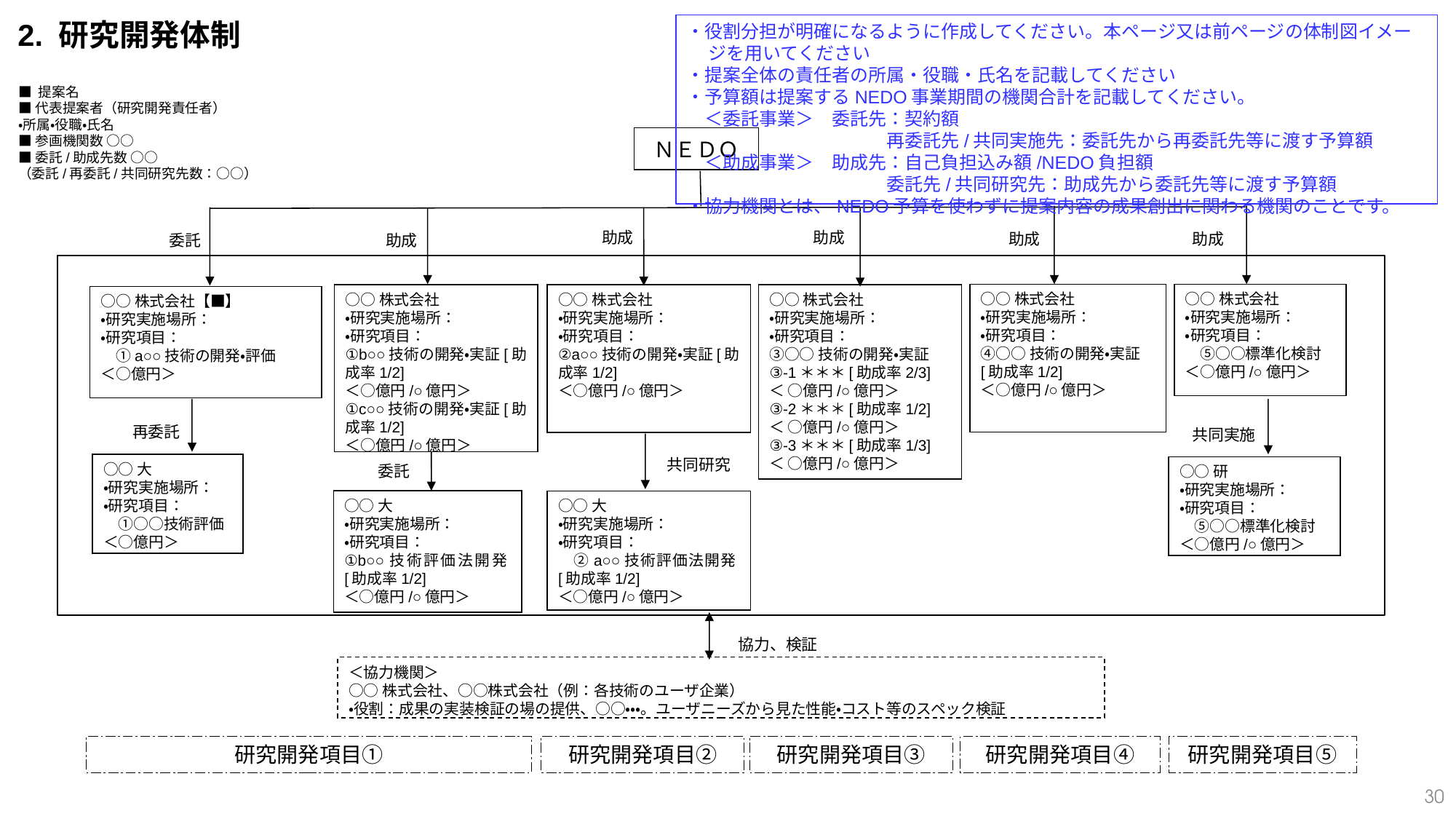

・役割分担が明確になるように作成してください。本ページ又は前ページの体制図イメージを用いてください
・提案全体の責任者の所属・役職・氏名を記載してください
・予算額は提案するNEDO事業期間の機関合計を記載してください。
　＜委託事業＞　委託先：契約額
　　　　　　　　　　　再委託先/共同実施先：委託先から再委託先等に渡す予算額
　＜助成事業＞　助成先：自己負担込み額/NEDO負担額
　　　　　　　　　　　委託先/共同研究先：助成先から委託先等に渡す予算額
・協力機関とは、NEDO予算を使わずに提案内容の成果創出に関わる機関のことです。
2. 研究開発体制
■ 提案名
■代表提案者（研究開発責任者）
・所属・役職・氏名
■参画機関数 ○○
■委託/助成先数 ○○
（委託/再委託/共同研究先数：○○）
ＮＥＤＯ

助成
助成
助成
助成
助成
委託

○○株式会社
・研究実施場所：
・研究項目：
④○○技術の開発・実証
[助成率1/2]
＜○億円/○億円＞
○○株式会社
・研究実施場所：
・研究項目：
　⑤○○標準化検討
＜○億円/○億円＞

○○株式会社
・研究実施場所：
・研究項目：
①b○○技術の開発・実証[助成率1/2]
＜○億円/○億円＞
①c○○技術の開発・実証[助成率1/2]
＜○億円/○億円＞

○○株式会社
・研究実施場所：
・研究項目：
③○○技術の開発・実証
③-1＊＊＊[助成率2/3]
＜ ○億円/○億円＞
③-2＊＊＊[助成率1/2]
＜ ○億円/○億円＞
③-3＊＊＊[助成率1/3]
＜ ○億円/○億円＞

○○株式会社
・研究実施場所：
・研究項目：
②a○○技術の開発・実証[助成率1/2]
＜○億円/○億円＞

○○株式会社【■】
・研究実施場所：
・研究項目：
　①a○○技術の開発・評価
＜○億円＞

再委託
共同実施

共同研究

○○大
・研究実施場所：
・研究項目：
　①○○技術評価
＜○億円＞

委託
○○研
・研究実施場所：
・研究項目：
　⑤○○標準化検討
＜○億円/○億円＞

○○大
・研究実施場所：
・研究項目：
①b○○技術評価法開発[助成率1/2]
＜○億円/○億円＞

○○大
・研究実施場所：
・研究項目：
　②a○○技術評価法開発[助成率1/2]
＜○億円/○億円＞

協力、検証

＜協力機関＞
○○株式会社、○○株式会社（例：各技術のユーザ企業）
・役割：成果の実装検証の場の提供、○○・・・。ユーザニーズから見た性能・コスト等のスペック検証
研究開発項目①
研究開発項目②
研究開発項目③
研究開発項目④
研究開発項目⑤
30